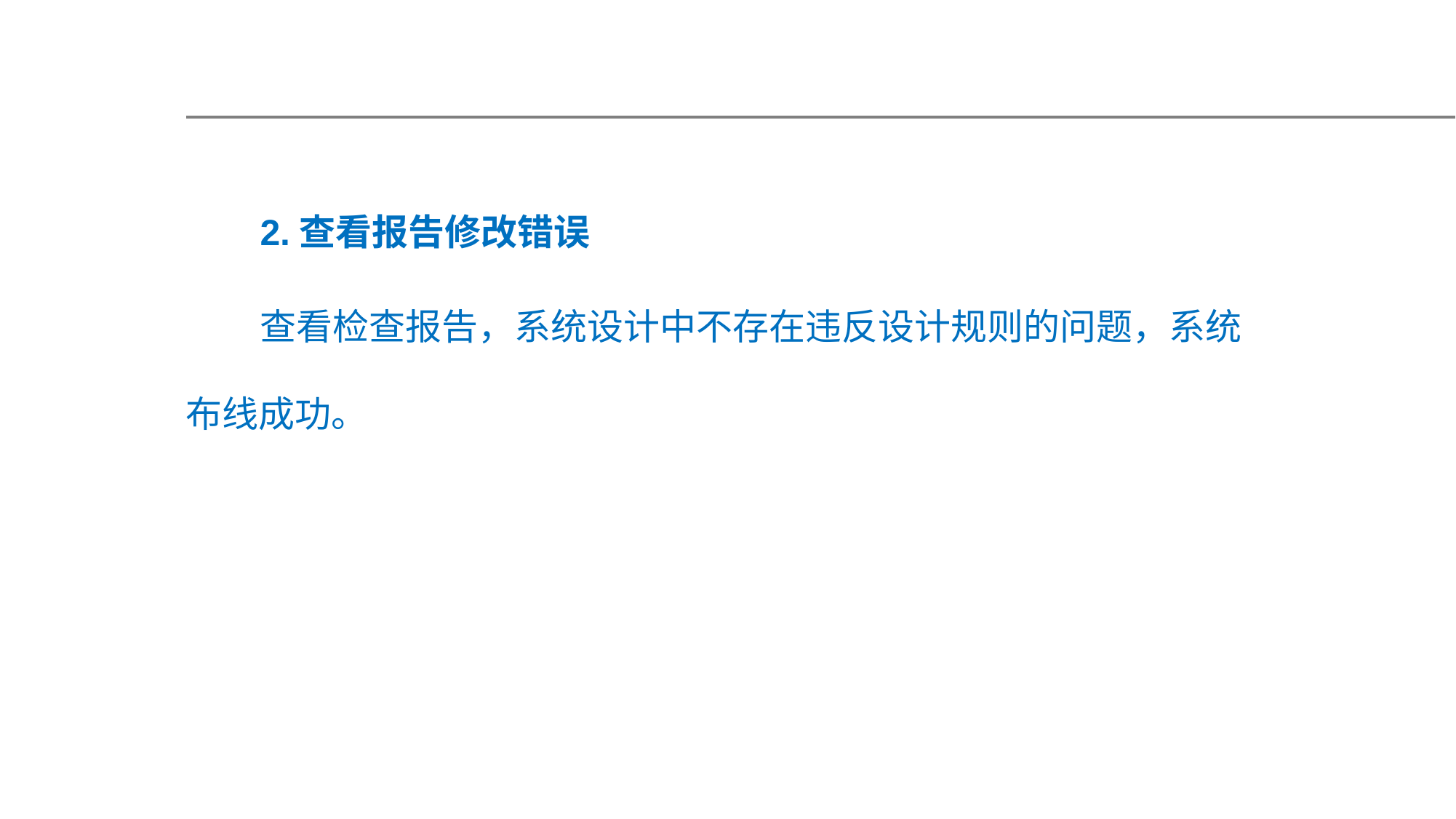

2.查看报告修改错误
查看检查报告，系统设计中不存在违反设计规则的问题，系统布线成功。